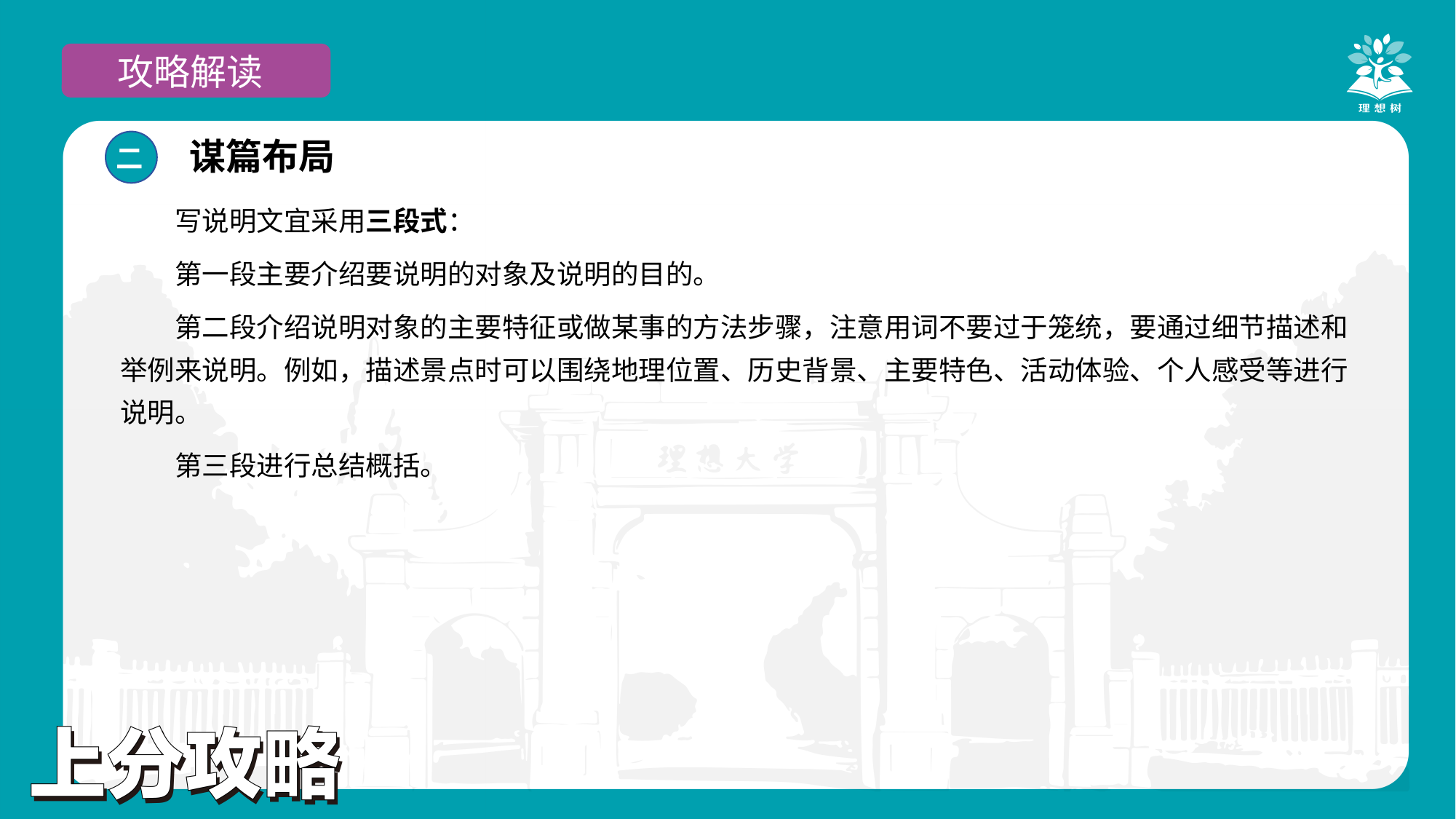

攻略解读
谋篇布局

二
写说明文宜采用三段式：
第一段主要介绍要说明的对象及说明的目的。
第二段介绍说明对象的主要特征或做某事的方法步骤，注意用词不要过于笼统，要通过细节描述和举例来说明。例如，描述景点时可以围绕地理位置、历史背景、主要特色、活动体验、个人感受等进行说明。
第三段进行总结概括。